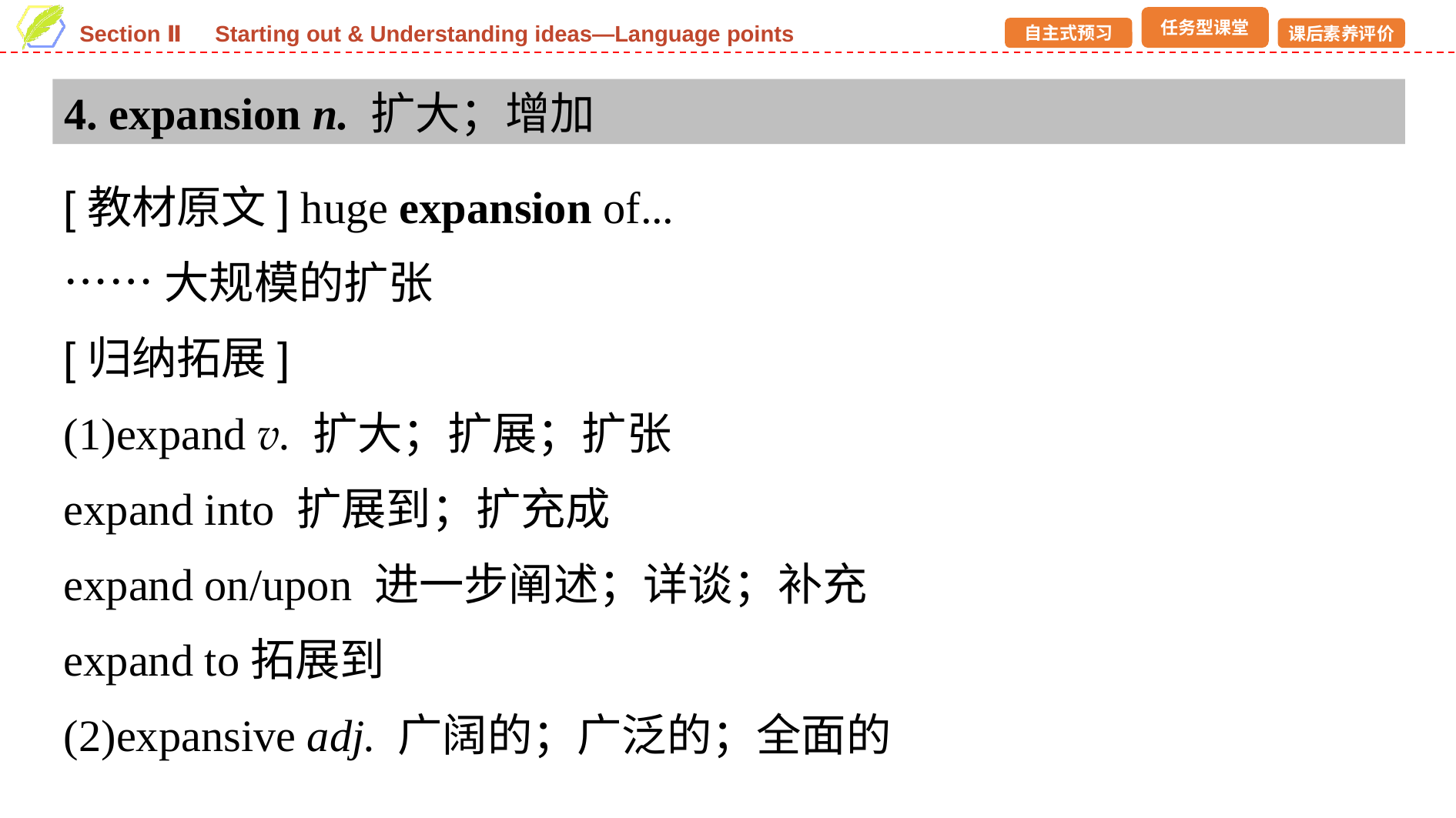

4. expansion n. 扩大；增加
[教材原文] huge expansion of...
……大规模的扩张
[归纳拓展]
(1)expand v. 扩大；扩展；扩张
expand into 扩展到；扩充成
expand on/upon 进一步阐述；详谈；补充
expand to拓展到
(2)expansive adj. 广阔的；广泛的；全面的